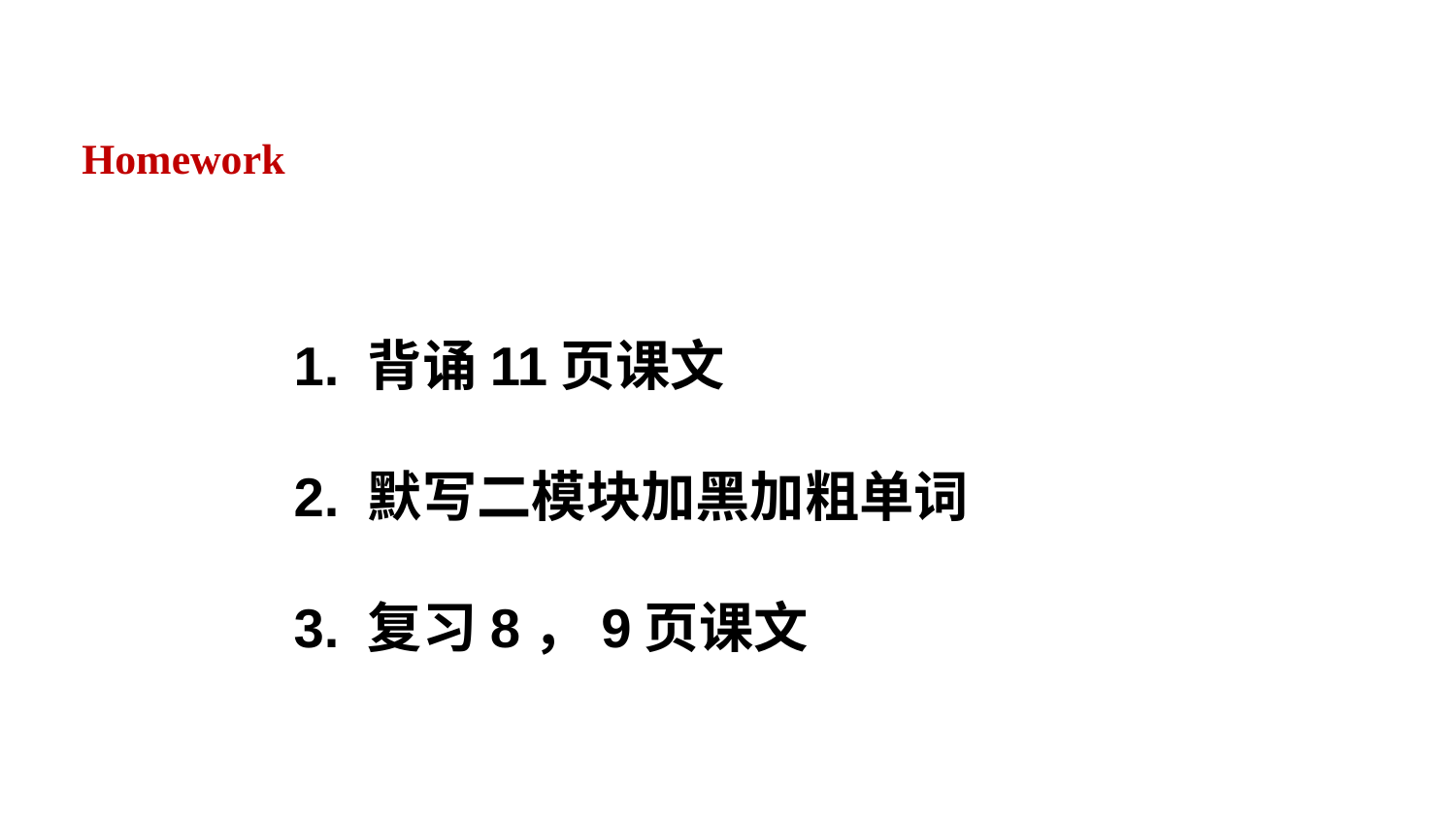

Homework
1. 背诵11页课文

2. 默写二模块加黑加粗单词

3. 复习8，9页课文